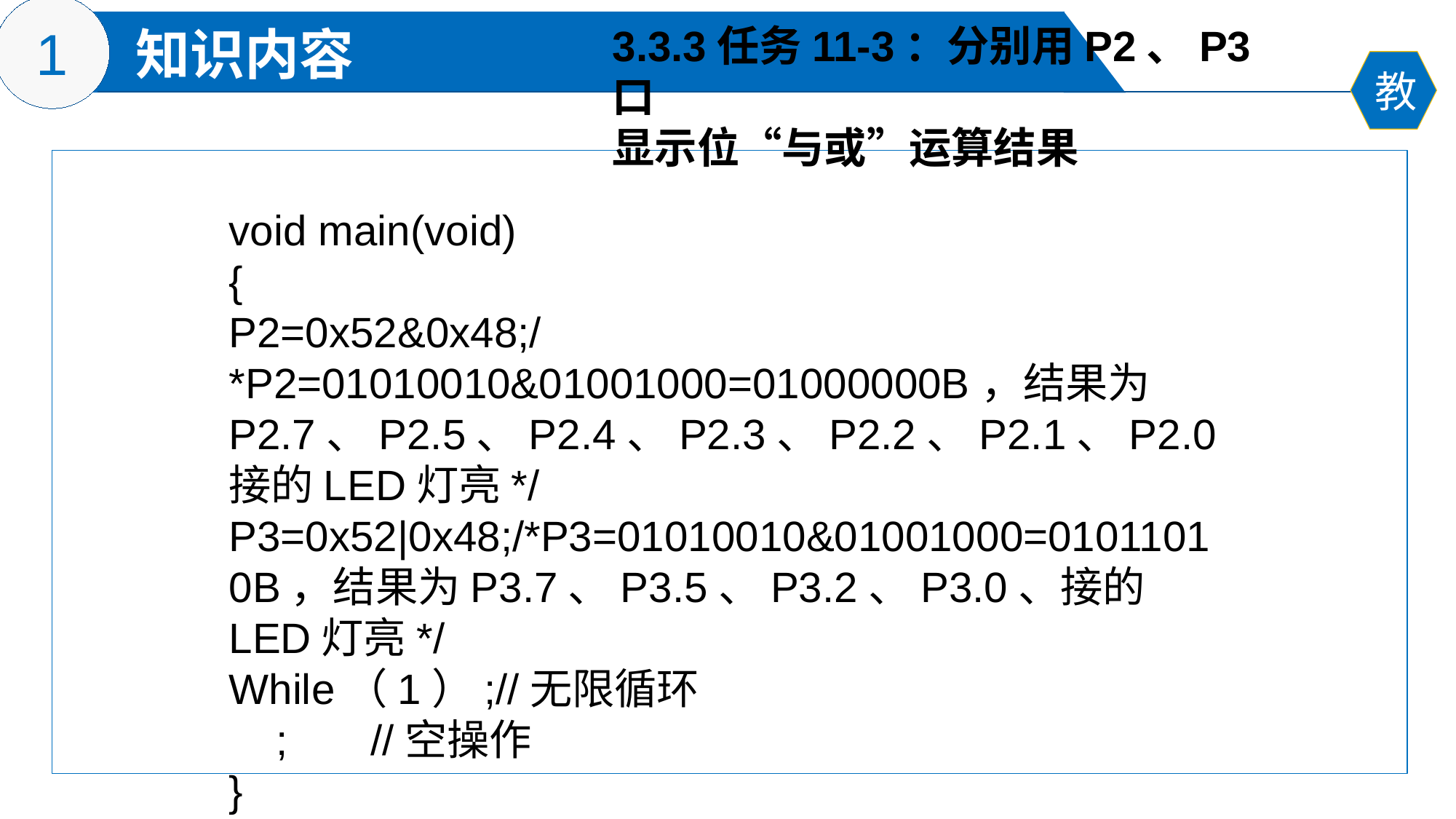

3.3.3任务11-3：分别用P2、P3口
显示位“与或”运算结果
void main(void)
{
P2=0x52&0x48;/*P2=01010010&01001000=01000000B，结果为P2.7、P2.5、P2.4、P2.3、P2.2、P2.1、P2.0接的LED灯亮*/ P3=0x52|0x48;/*P3=01010010&01001000=01011010B，结果为P3.7、P3.5、P3.2、P3.0、接的LED灯亮*/
While（1）;//无限循环
    ;       //空操作
}